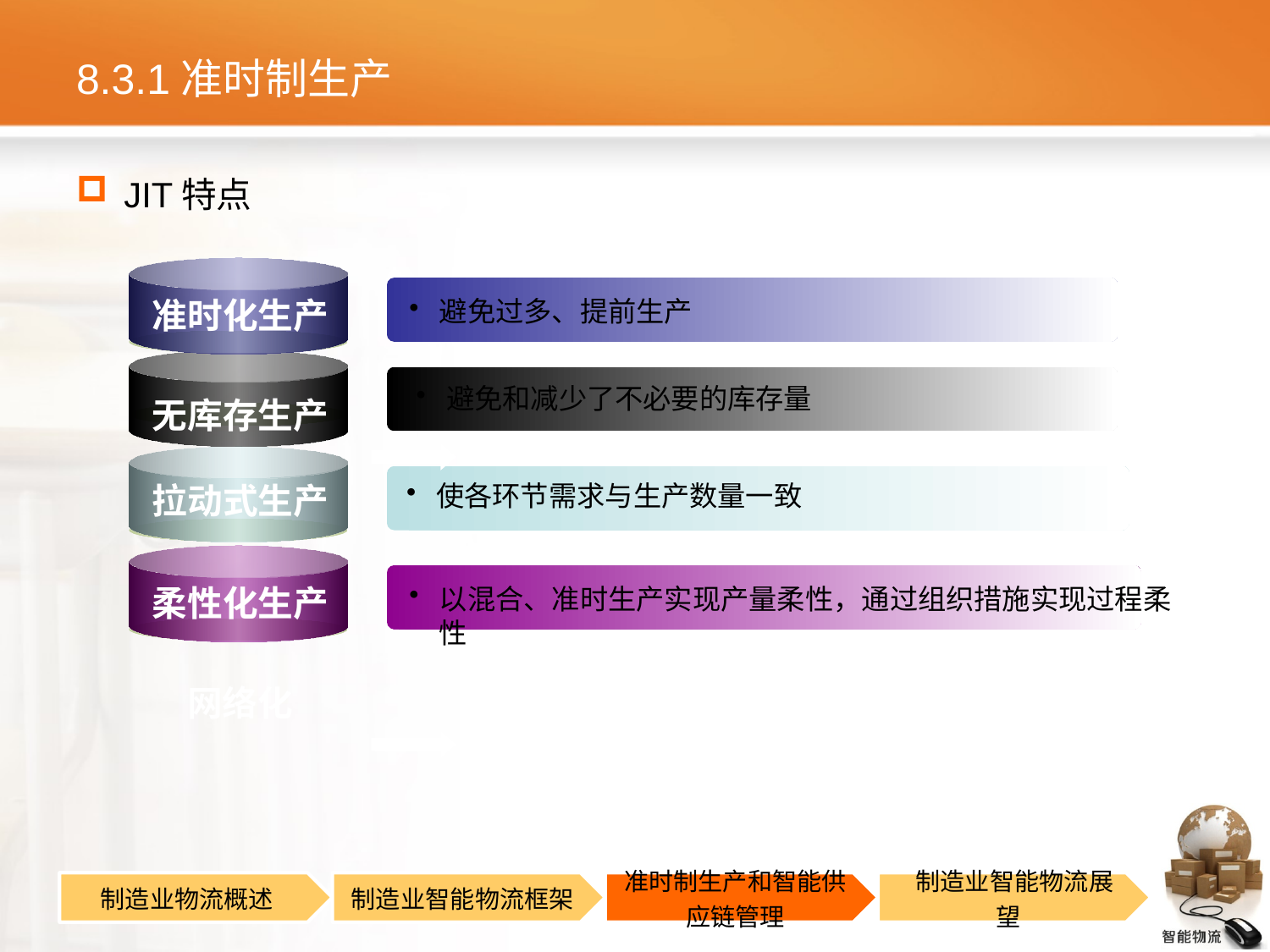

# 8.3.1准时制生产
JIT特点

准时化生产
避免过多、提前生产

避免和减少了不必要的库存量
无库存生产

使各环节需求与生产数量一致
拉动式生产

柔性化生产
以混合、准时生产实现产量柔性，通过组织措施实现过程柔性
网络化